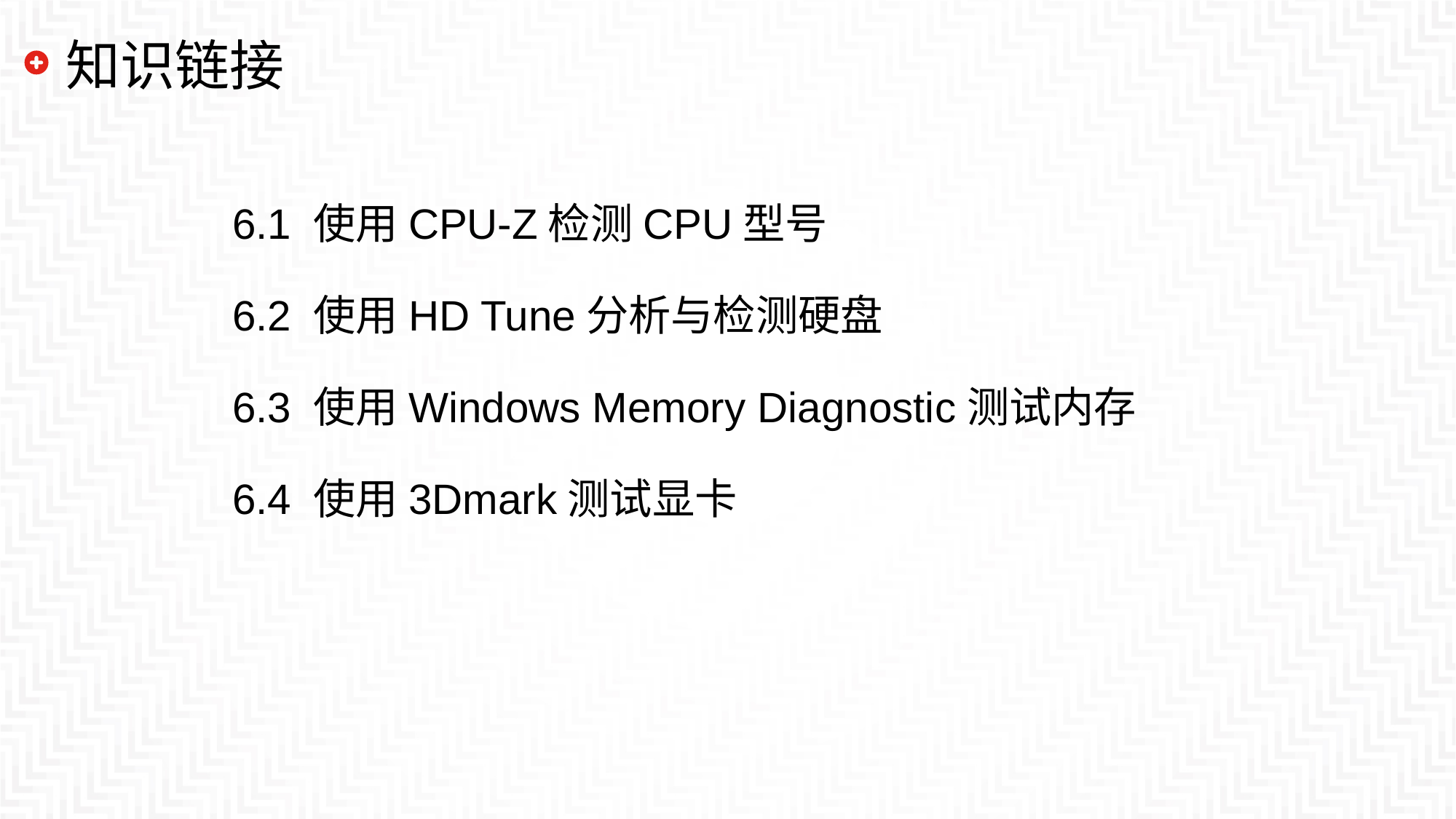

# 知识链接
6.1 使用CPU-Z检测CPU型号
6.2 使用HD Tune分析与检测硬盘
6.3 使用Windows Memory Diagnostic测试内存
6.4 使用3Dmark测试显卡